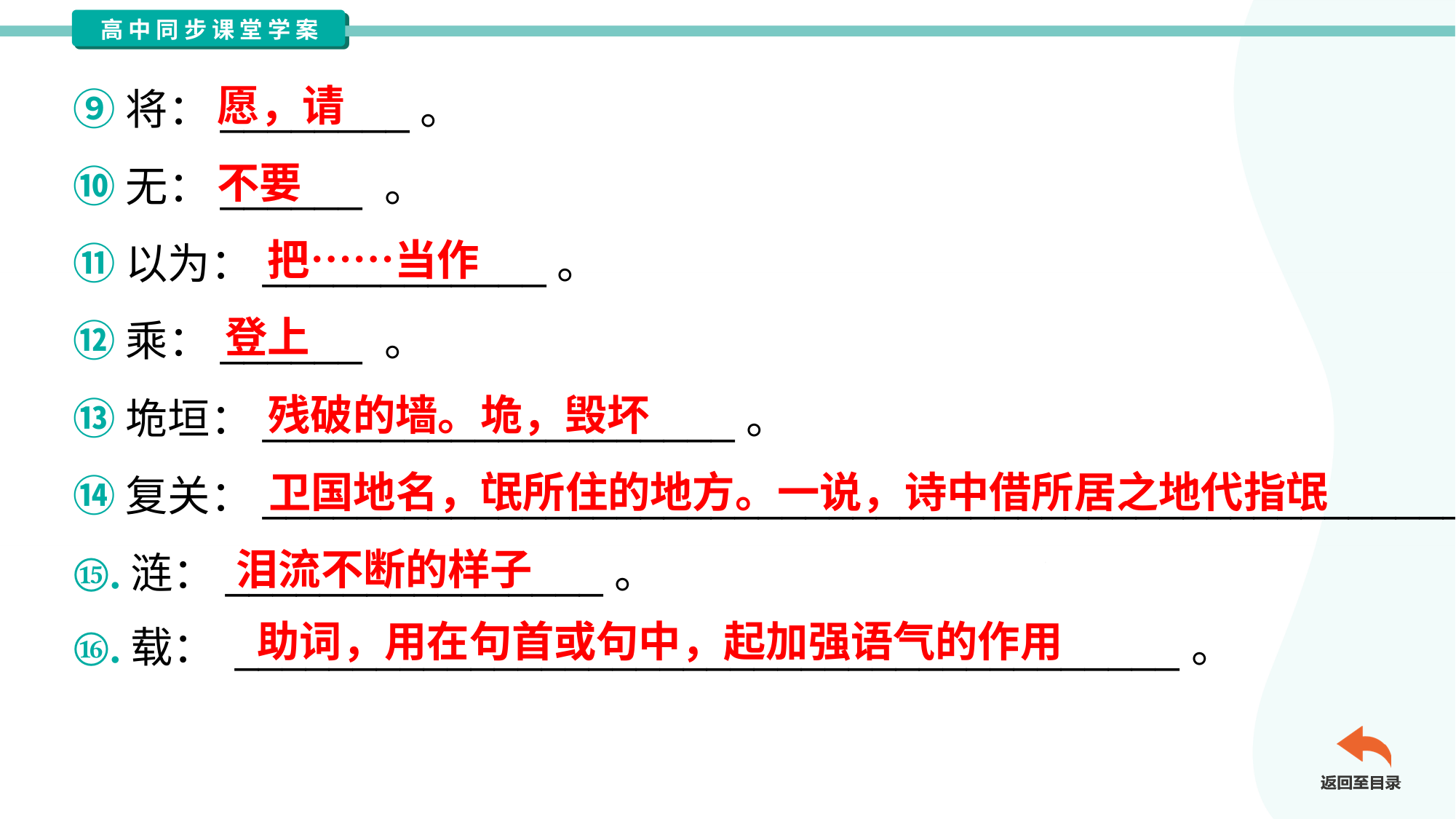

愿，请
⑨将：________。
⑩无：______ 。
⑪以为：____________。
⑫乘：______ 。
⑬垝垣：____________________。
⑭复关：____________________________________________________ 。
⑮.涟：________________。
⑯.载： ________________________________________。
不要
把……当作
登上
残破的墙。垝，毁坏
卫国地名，氓所住的地方。一说，诗中借所居之地代指氓
泪流不断的样子
助词，用在句首或句中，起加强语气的作用